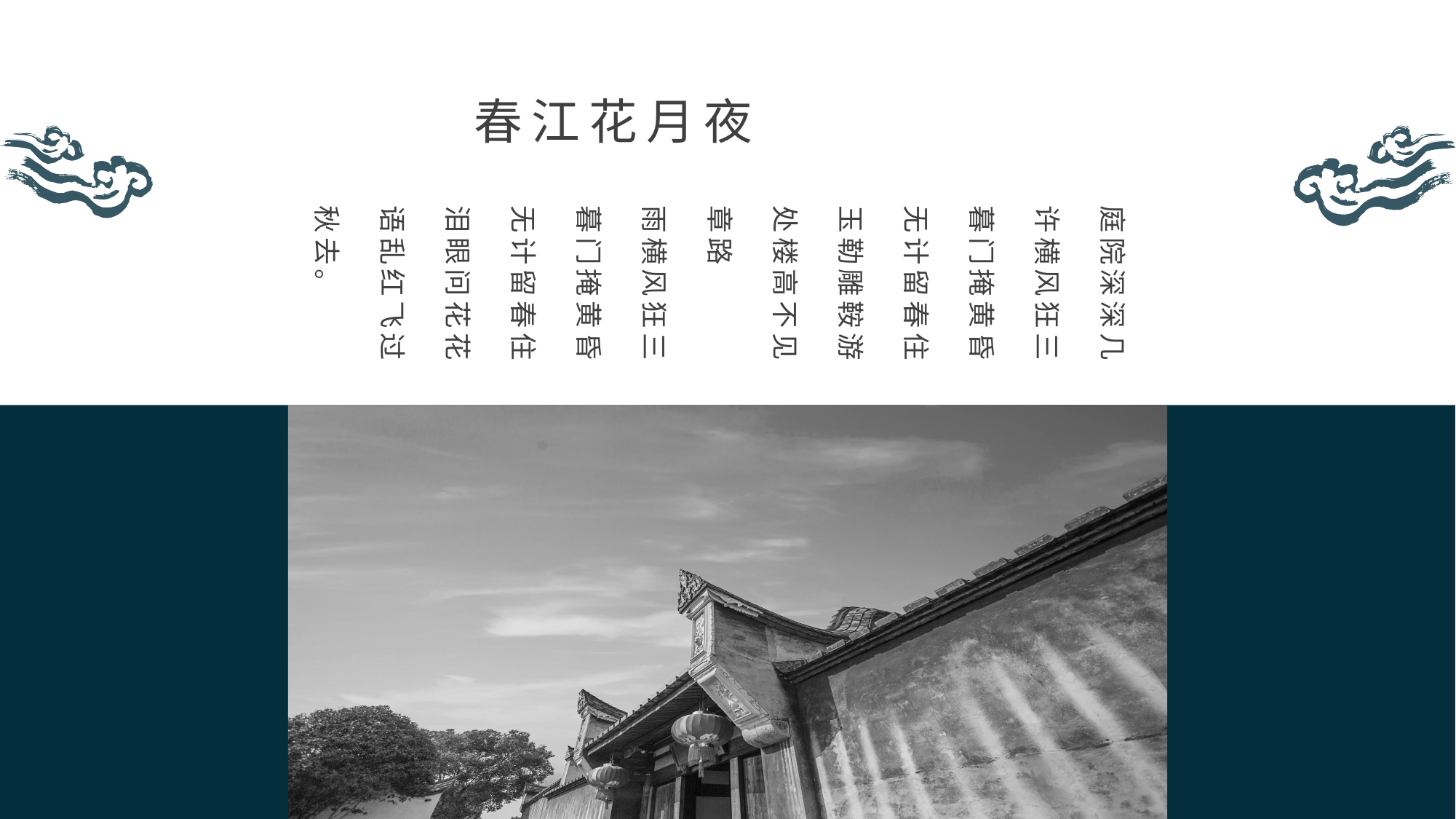

春江花月夜

庭院深深几许横风狂三暮门掩黄昏无计留春住
玉勒雕鞍游处楼高不见章路
雨横风狂三暮门掩黄昏无计留春住
泪眼问花花语乱红飞过秋去。